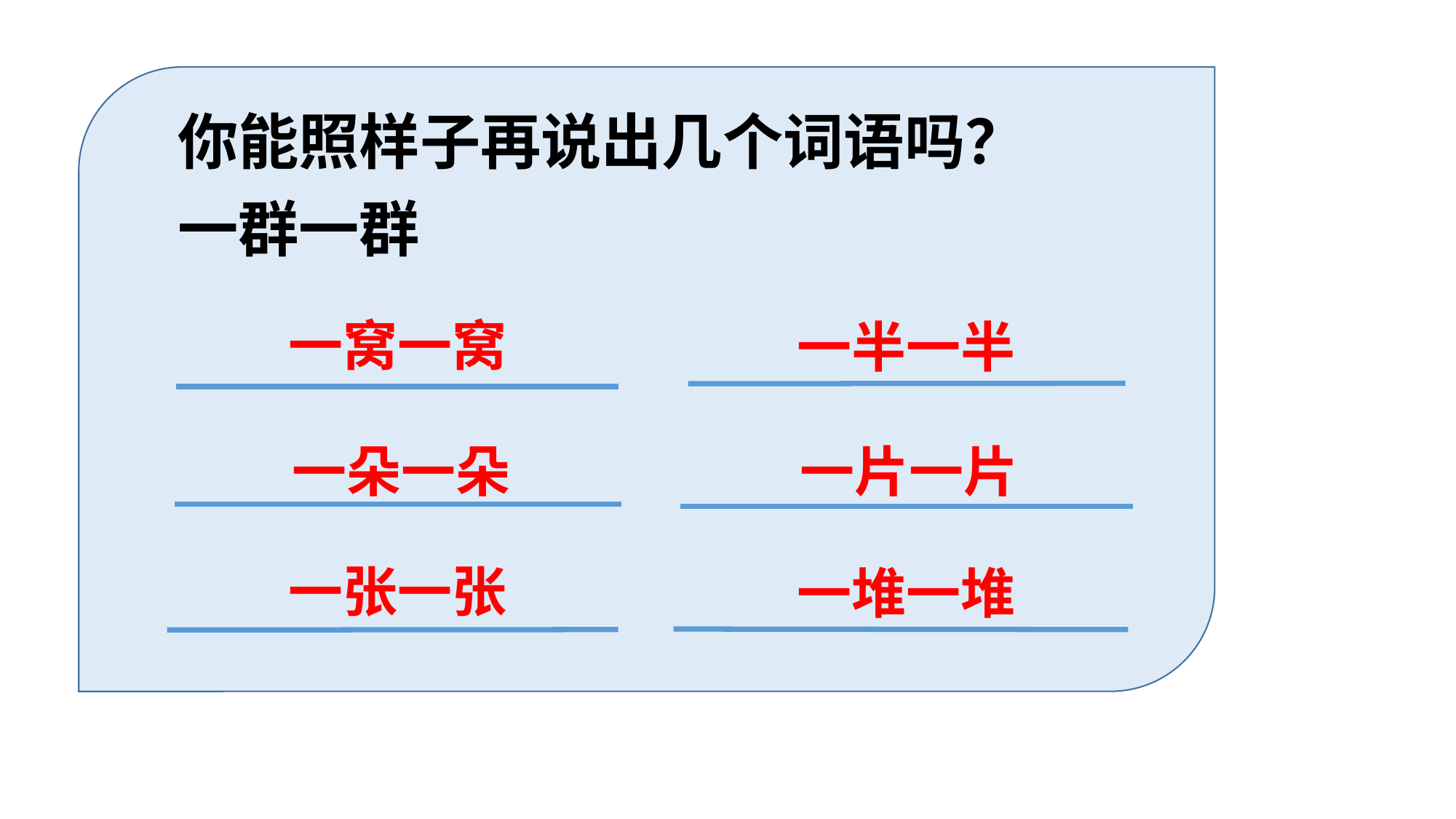

你能照样子再说出几个词语吗？
一群一群
一窝一窝
一半一半
一朵一朵
一片一片
一张一张
一堆一堆